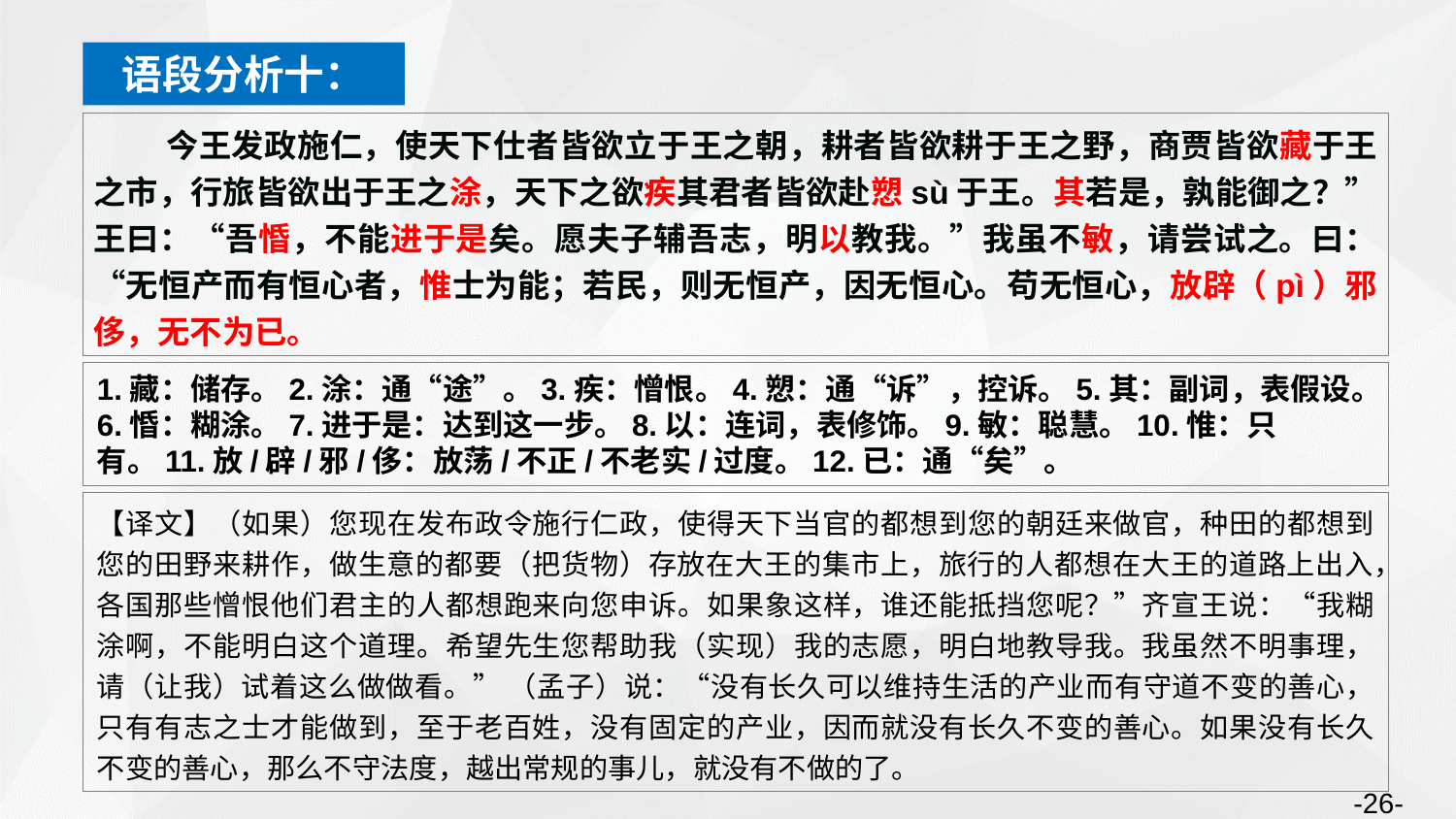

语段分析十：
今王发政施仁，使天下仕者皆欲立于王之朝，耕者皆欲耕于王之野，商贾皆欲藏于王之市，行旅皆欲出于王之涂，天下之欲疾其君者皆欲赴愬sù于王。其若是，孰能御之？”王曰：“吾惛，不能进于是矣。愿夫子辅吾志，明以教我。”我虽不敏，请尝试之。曰：“无恒产而有恒心者，惟士为能；若民，则无恒产，因无恒心。苟无恒心，放辟（pì）邪侈，无不为已。
1.藏：储存。2.涂：通“途”。3.疾：憎恨。4.愬：通“诉”，控诉。5.其：副词，表假设。6.惛：糊涂。7.进于是：达到这一步。8.以：连词，表修饰。9.敏：聪慧。10.惟：只有。11.放/辟/邪/侈：放荡/不正/不老实/过度。12.已：通“矣”。
【译文】（如果）您现在发布政令施行仁政，使得天下当官的都想到您的朝廷来做官，种田的都想到您的田野来耕作，做生意的都要（把货物）存放在大王的集市上，旅行的人都想在大王的道路上出入，各国那些憎恨他们君主的人都想跑来向您申诉。如果象这样，谁还能抵挡您呢？”齐宣王说：“我糊涂啊，不能明白这个道理。希望先生您帮助我（实现）我的志愿，明白地教导我。我虽然不明事理，请（让我）试着这么做做看。” （孟子）说：“没有长久可以维持生活的产业而有守道不变的善心，只有有志之士才能做到，至于老百姓，没有固定的产业，因而就没有长久不变的善心。如果没有长久不变的善心，那么不守法度，越出常规的事儿，就没有不做的了。
-26-